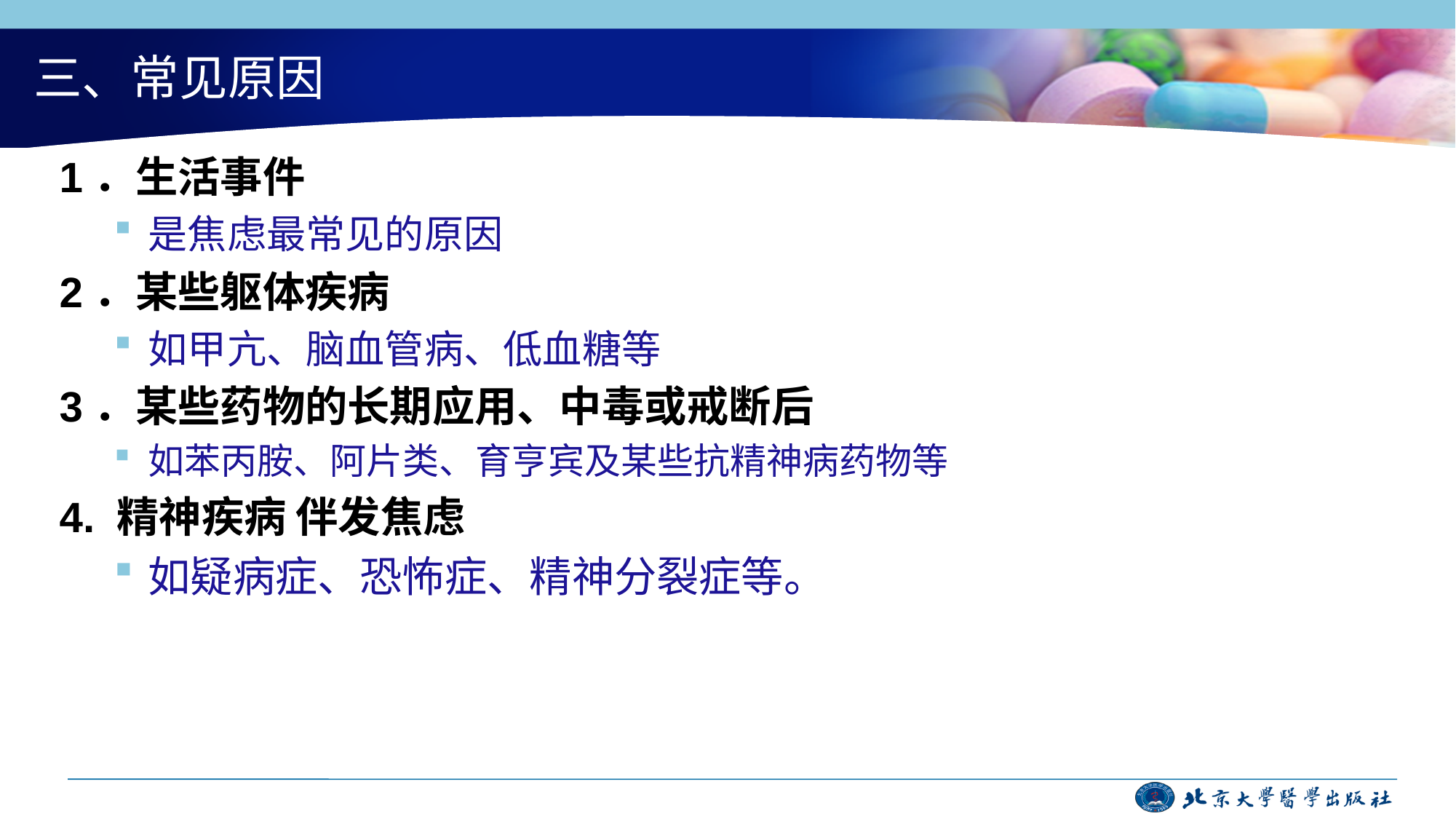

# 三、常见原因
1．生活事件
是焦虑最常见的原因
2．某些躯体疾病
如甲亢、脑血管病、低血糖等
3．某些药物的长期应用、中毒或戒断后
如苯丙胺、阿片类、育亨宾及某些抗精神病药物等
4. 精神疾病 伴发焦虑
如疑病症、恐怖症、精神分裂症等。